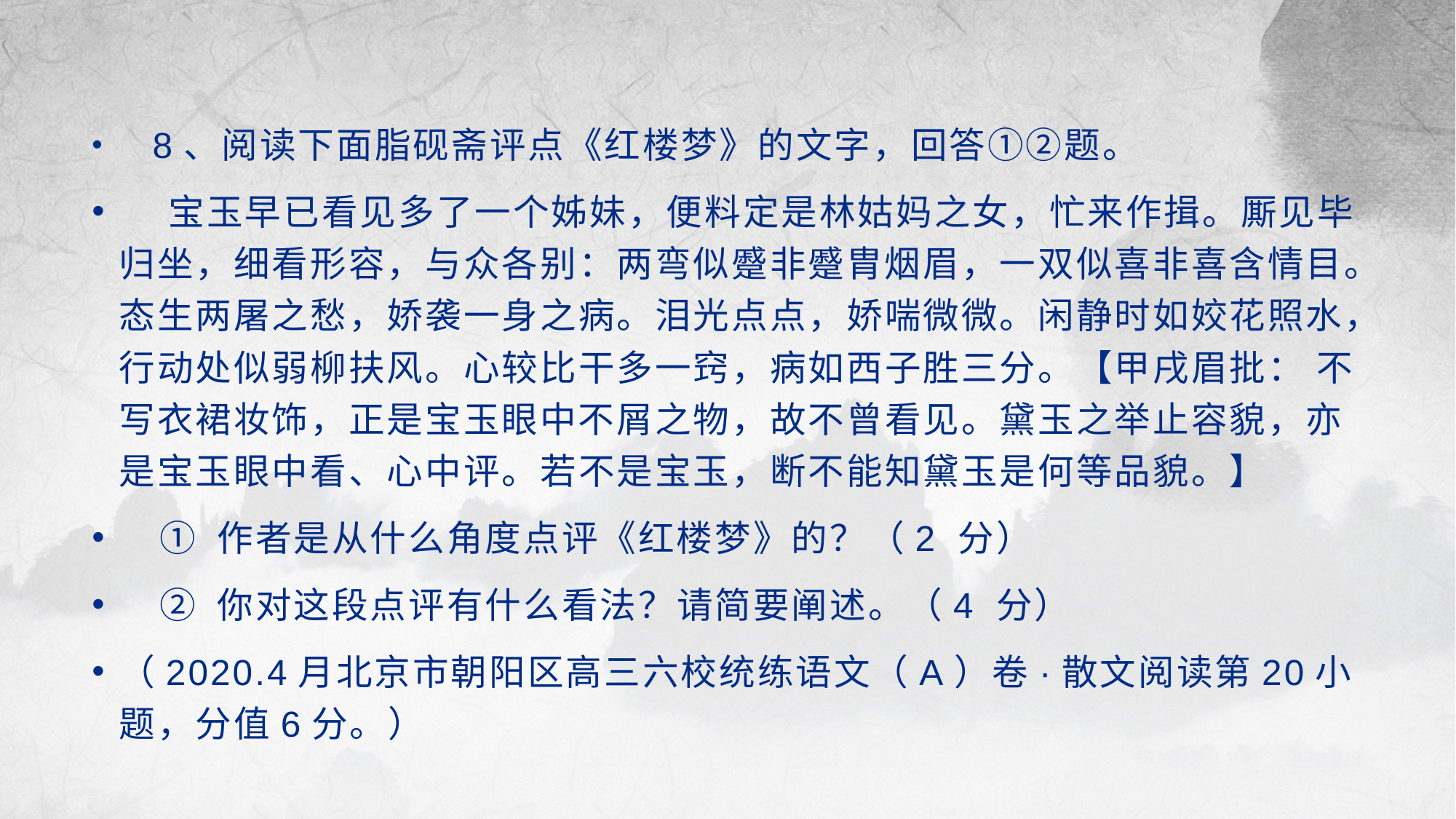

8、阅读下面脂砚斋评点《红楼梦》的文字，回答①②题。
    宝玉早已看见多了一个姊妹，便料定是林姑妈之女，忙来作揖。厮见毕归坐，细看形容，与众各别：两弯似蹙非蹙胄烟眉，一双似喜非喜含情目。态生两屠之愁，娇袭一身之病。泪光点点，娇喘微微。闲静时如姣花照水，行动处似弱柳扶风。心较比干多一窍，病如西子胜三分。【甲戌眉批： 不写衣裙妆饰，正是宝玉眼中不屑之物，故不曾看见。黛玉之举止容貌，亦是宝玉眼中看、心中评。若不是宝玉，断不能知黛玉是何等品貌。】
    ① 作者是从什么角度点评《红楼梦》的？（2 分）
    ② 你对这段点评有什么看法？请简要阐述。（4 分）
（2020.4月北京市朝阳区高三六校统练语文（A）卷·散文阅读第20小题，分值6分。）